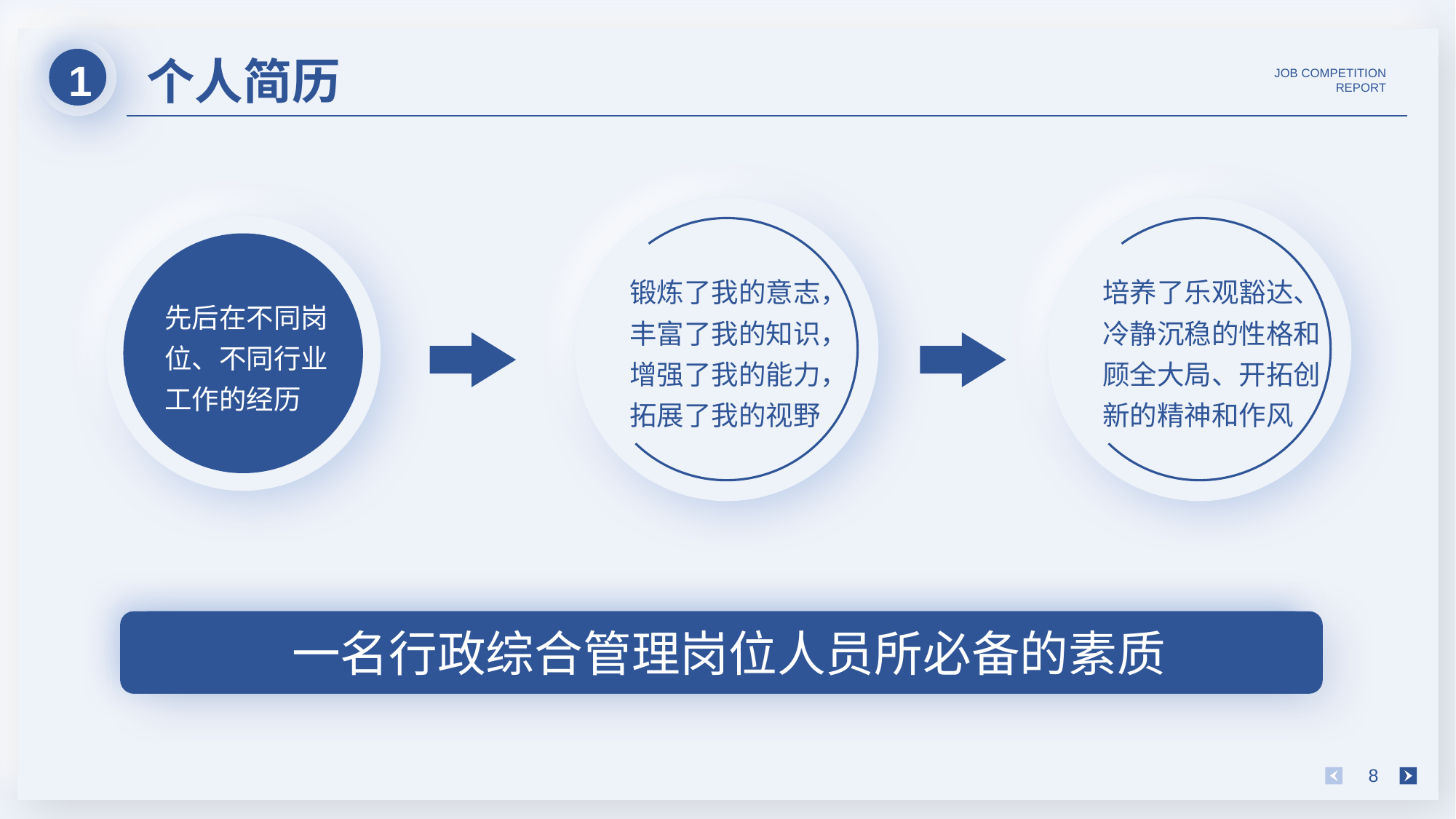

1
个人简历
JOB COMPETITION REPORT

锻炼了我的意志，丰富了我的知识，增强了我的能力，拓展了我的视野

培养了乐观豁达、冷静沉稳的性格和顾全大局、开拓创新的精神和作风

先后在不同岗位、不同行业工作的经历

一名行政综合管理岗位人员所必备的素质